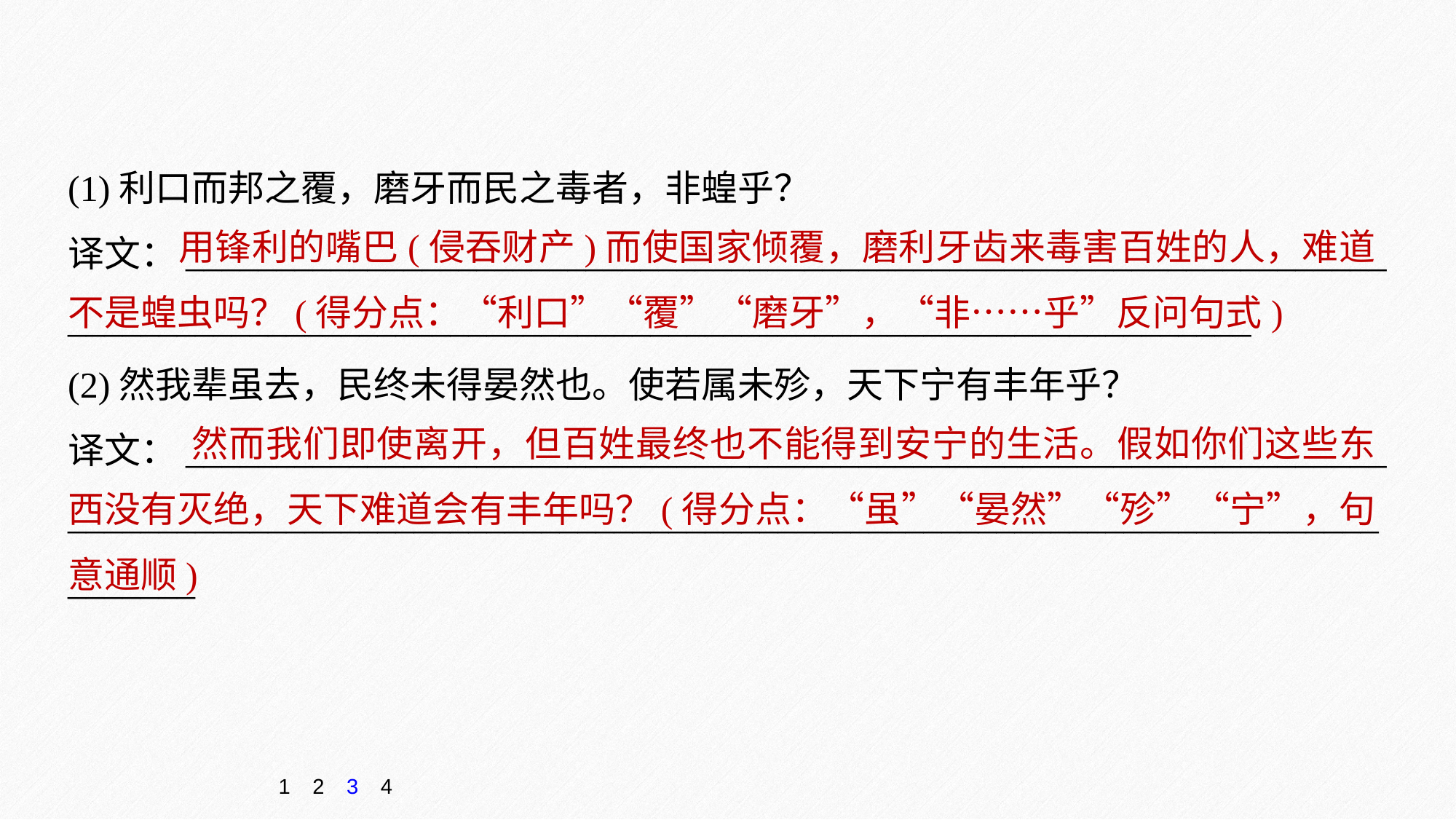

(1)利口而邦之覆，磨牙而民之毒者，非蝗乎？
译文：__________________________________________________________________
_________________________________________________________________
(2)然我辈虽去，民终未得晏然也。使若属未殄，天下宁有丰年乎？
译文：__________________________________________________________________
_______________________________________________________________________________
            用锋利的嘴巴(侵吞财产)而使国家倾覆，磨利牙齿来毒害百姓的人，难道不是蝗虫吗？(得分点：“利口”“覆”“磨牙”，“非……乎”反问句式)

             然而我们即使离开，但百姓最终也不能得到安宁的生活。假如你们这些东西没有灭绝，天下难道会有丰年吗？(得分点：“虽”“晏然”“殄”“宁”，句意通顺)
1
2
3
4